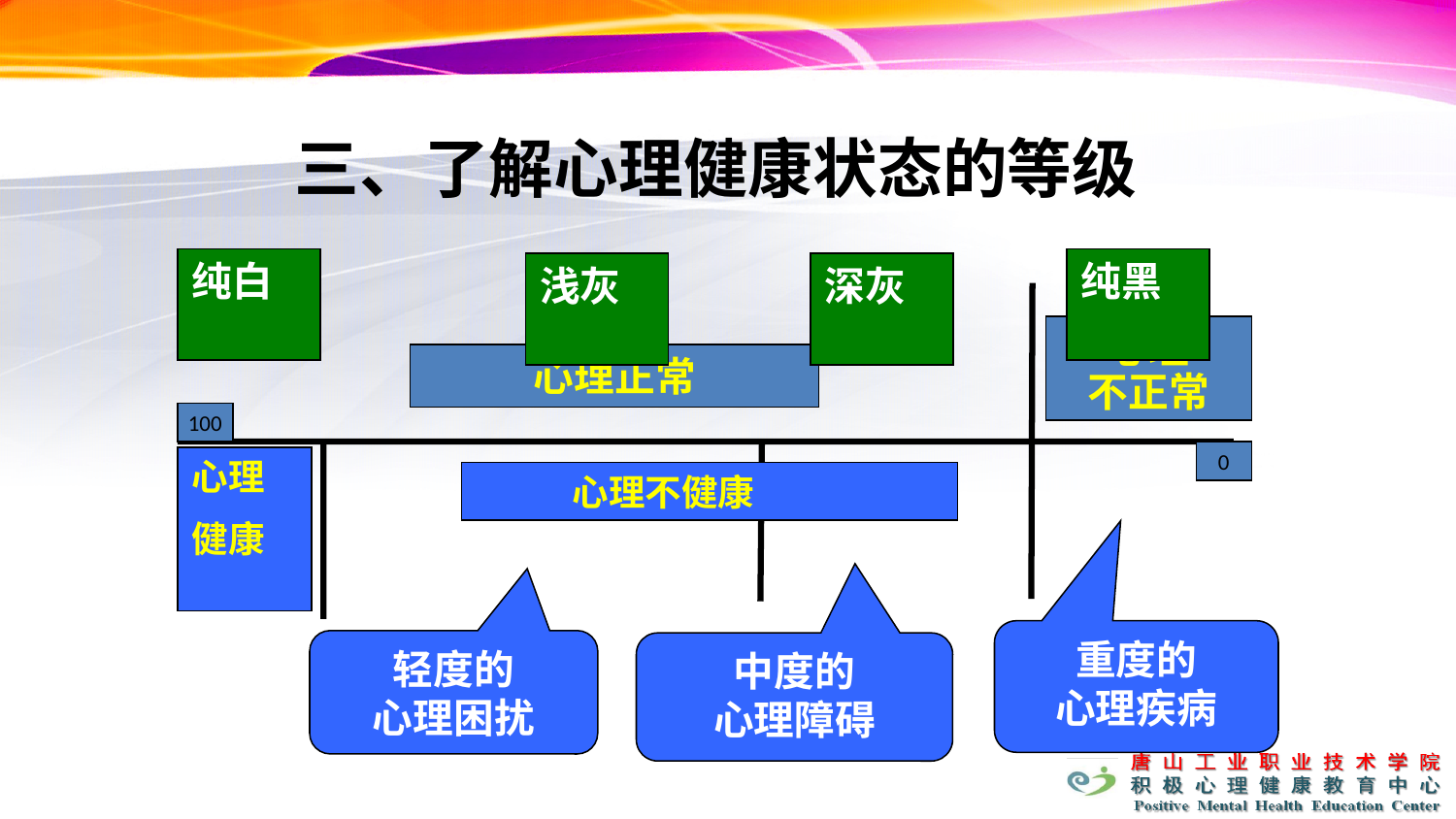

# 三、了解心理健康状态的等级
纯白
纯黑
浅灰
深灰

心理
不正常
心理正常
100

0

心理
健康
心理不健康
重度的
心理疾病
轻度的
心理困扰
中度的
心理障碍